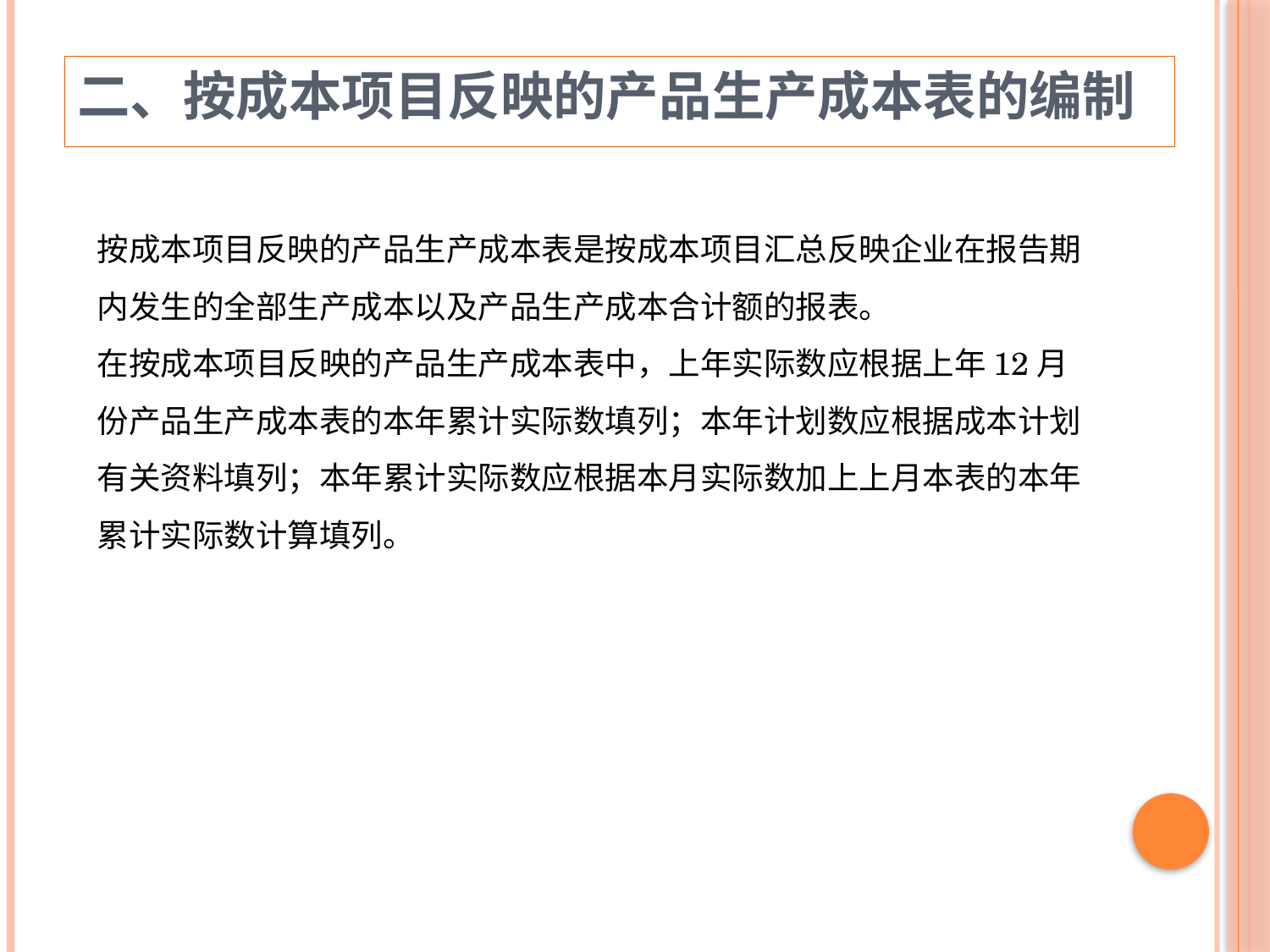

二、按成本项目反映的产品生产成本表的编制
按成本项目反映的产品生产成本表是按成本项目汇总反映企业在报告期内发生的全部生产成本以及产品生产成本合计额的报表。
在按成本项目反映的产品生产成本表中，上年实际数应根据上年12月份产品生产成本表的本年累计实际数填列；本年计划数应根据成本计划有关资料填列；本年累计实际数应根据本月实际数加上上月本表的本年累计实际数计算填列。